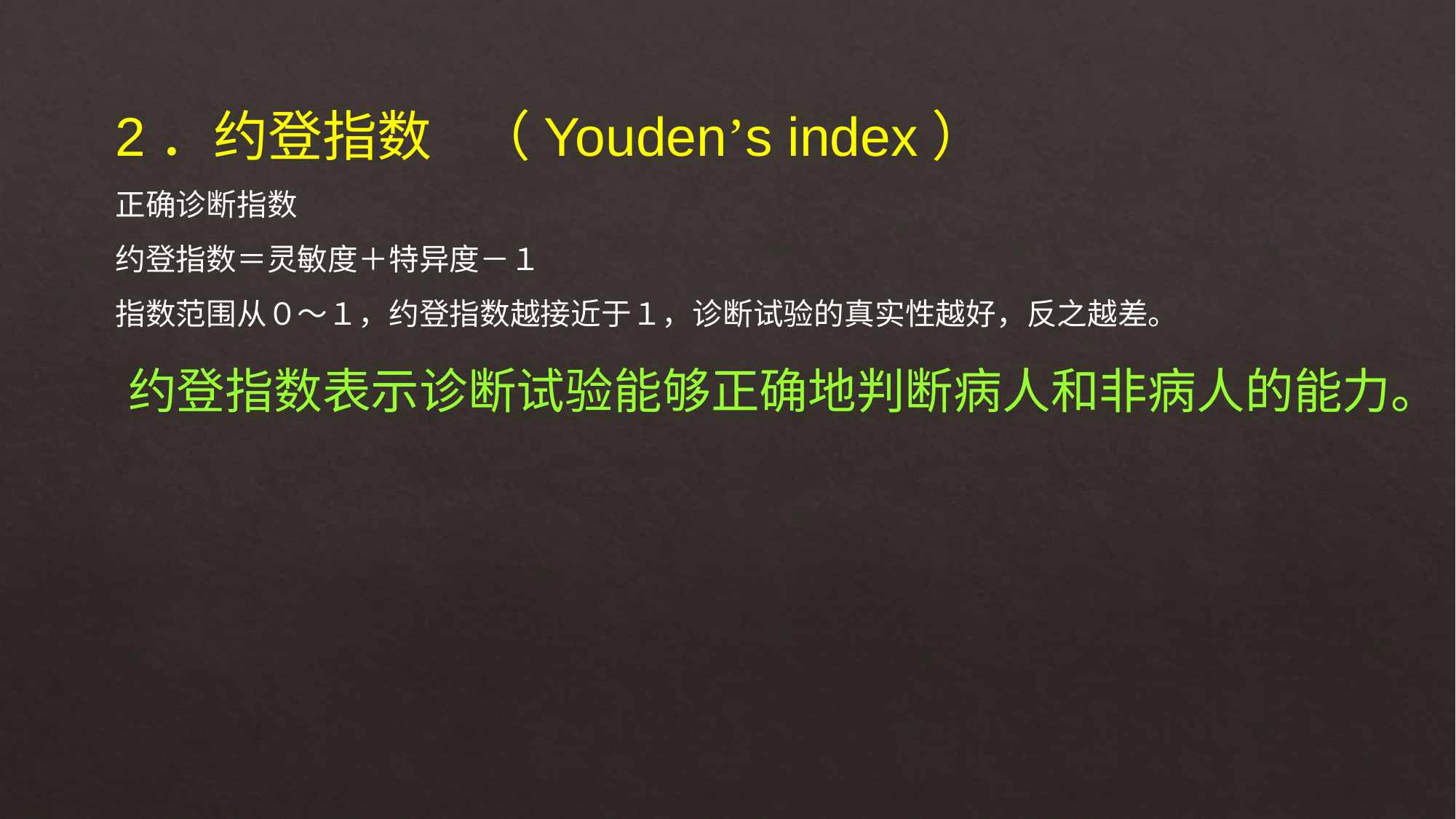

2．约登指数　 （Youden’s index）
正确诊断指数
约登指数＝灵敏度＋特异度－１
指数范围从０～１，约登指数越接近于１，诊断试验的真实性越好，反之越差。
 约登指数表示诊断试验能够正确地判断病人和非病人的能力。